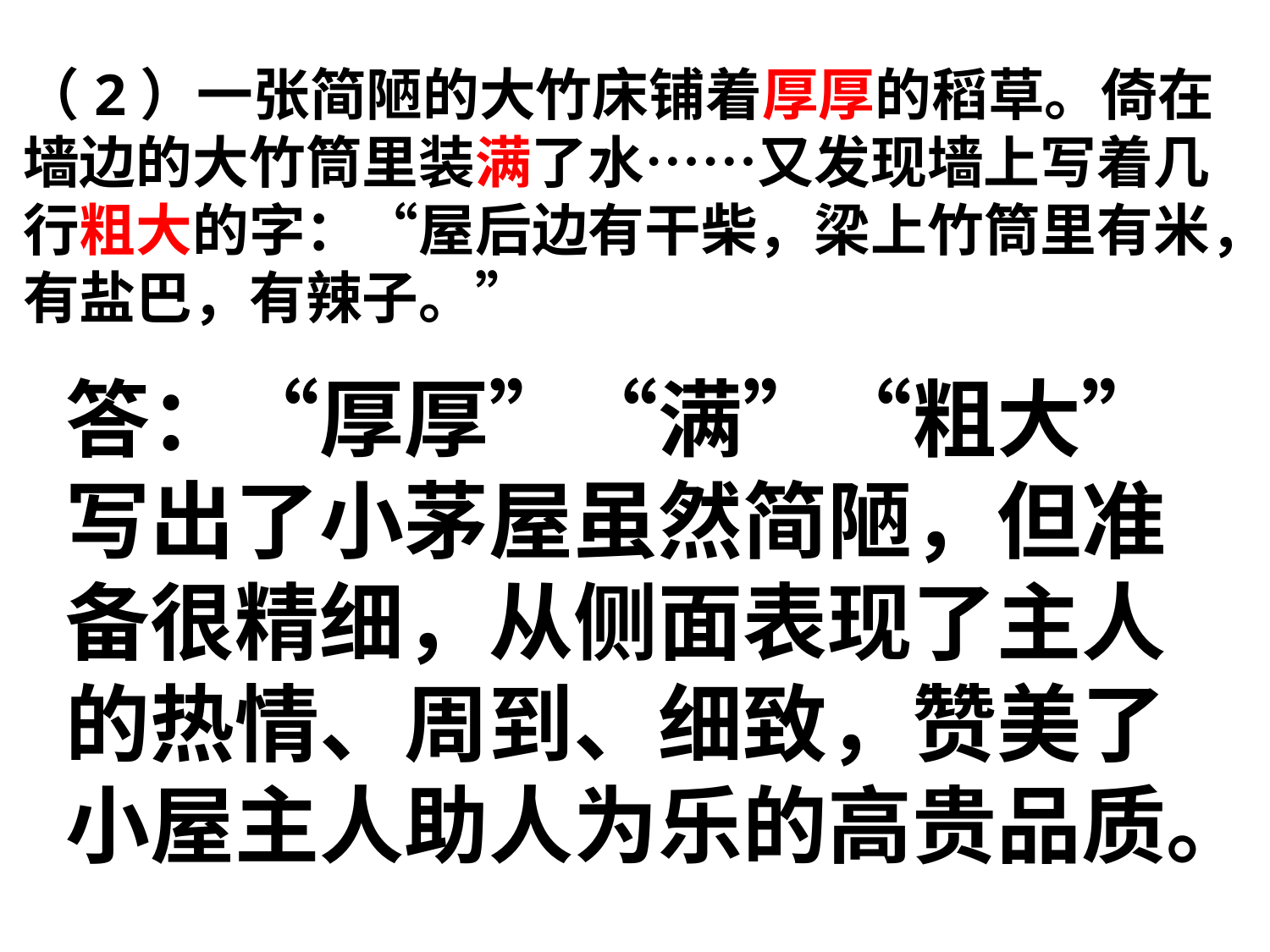

（2）一张简陋的大竹床铺着厚厚的稻草。倚在墙边的大竹筒里装满了水……又发现墙上写着几行粗大的字：“屋后边有干柴，梁上竹筒里有米，有盐巴，有辣子。”
答：“厚厚”“满”“粗大”写出了小茅屋虽然简陋，但准备很精细，从侧面表现了主人的热情、周到、细致，赞美了小屋主人助人为乐的高贵品质。